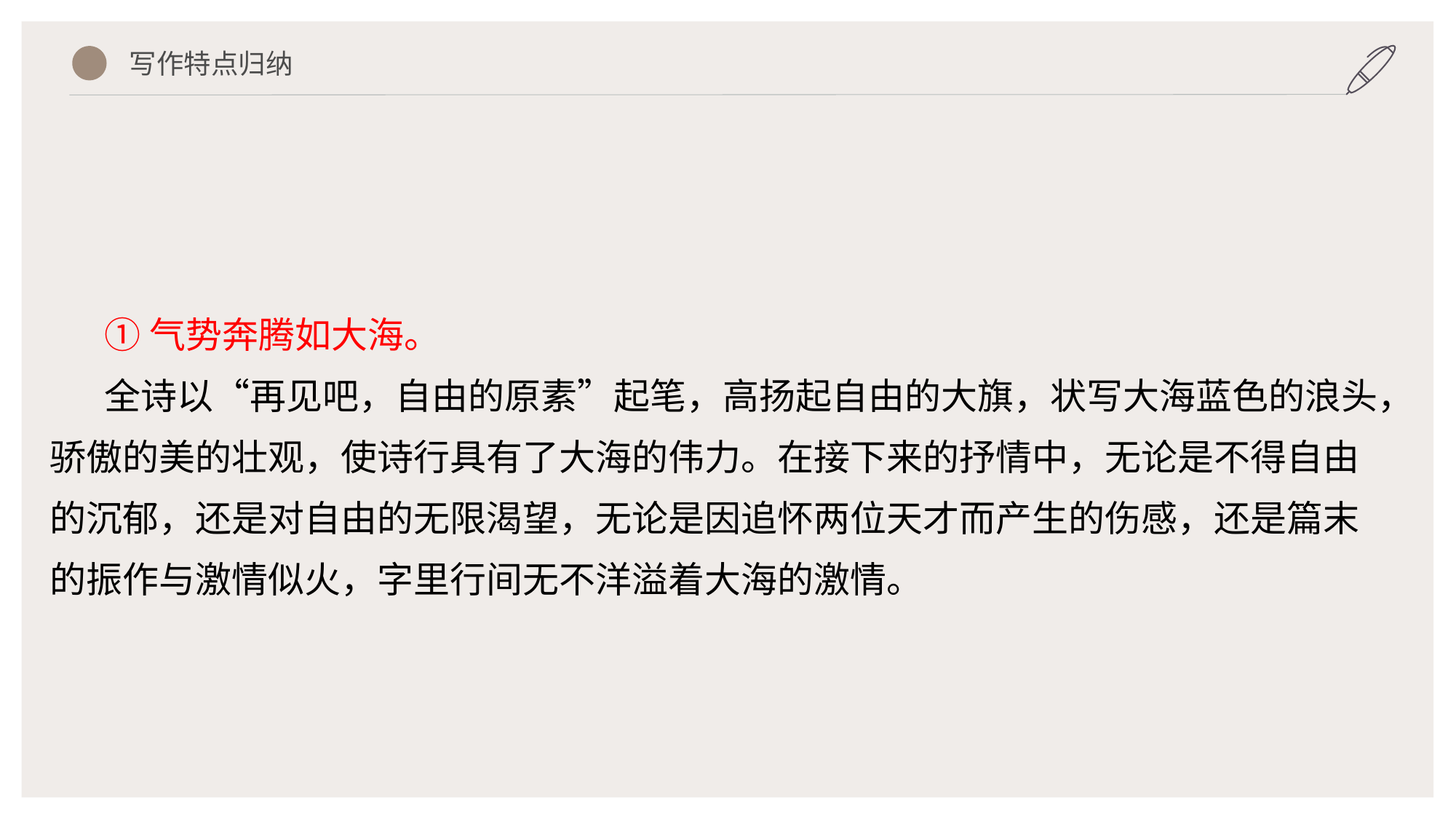

写作特点归纳

①气势奔腾如大海。
全诗以“再见吧，自由的原素”起笔，高扬起自由的大旗，状写大海蓝色的浪头，骄傲的美的壮观，使诗行具有了大海的伟力。在接下来的抒情中，无论是不得自由的沉郁，还是对自由的无限渴望，无论是因追怀两位天才而产生的伤感，还是篇末的振作与激情似火，字里行间无不洋溢着大海的激情。